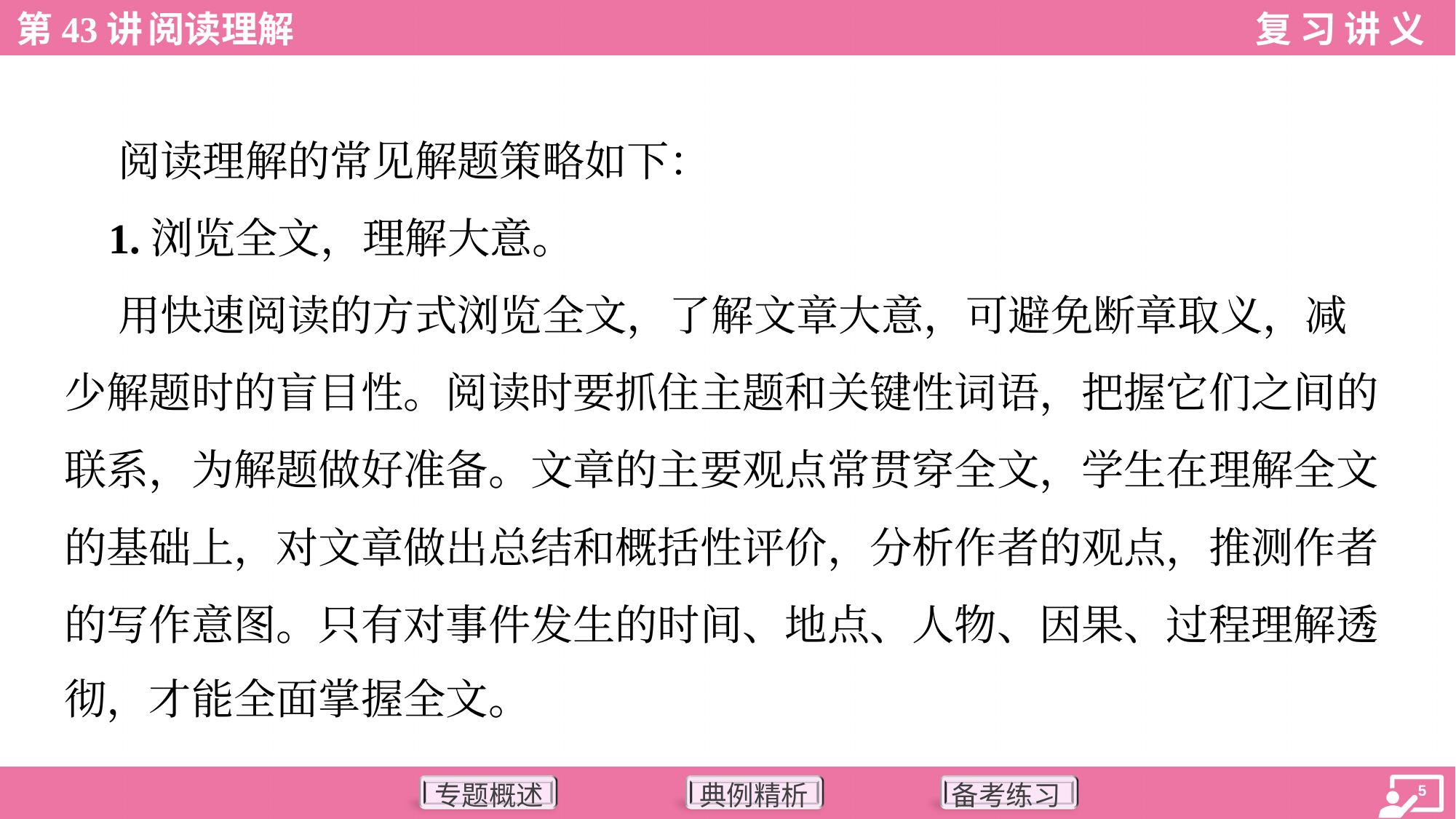

阅读理解的常见解题策略如下：
    1.浏览全文，理解大意。
    用快速阅读的方式浏览全文，了解文章大意，可避免断章取义，减
少解题时的盲目性。阅读时要抓住主题和关键性词语，把握它们之间的
联系，为解题做好准备。文章的主要观点常贯穿全文，学生在理解全文
的基础上，对文章做出总结和概括性评价，分析作者的观点，推测作者
的写作意图。只有对事件发生的时间、地点、人物、因果、过程理解透
彻，才能全面掌握全文。